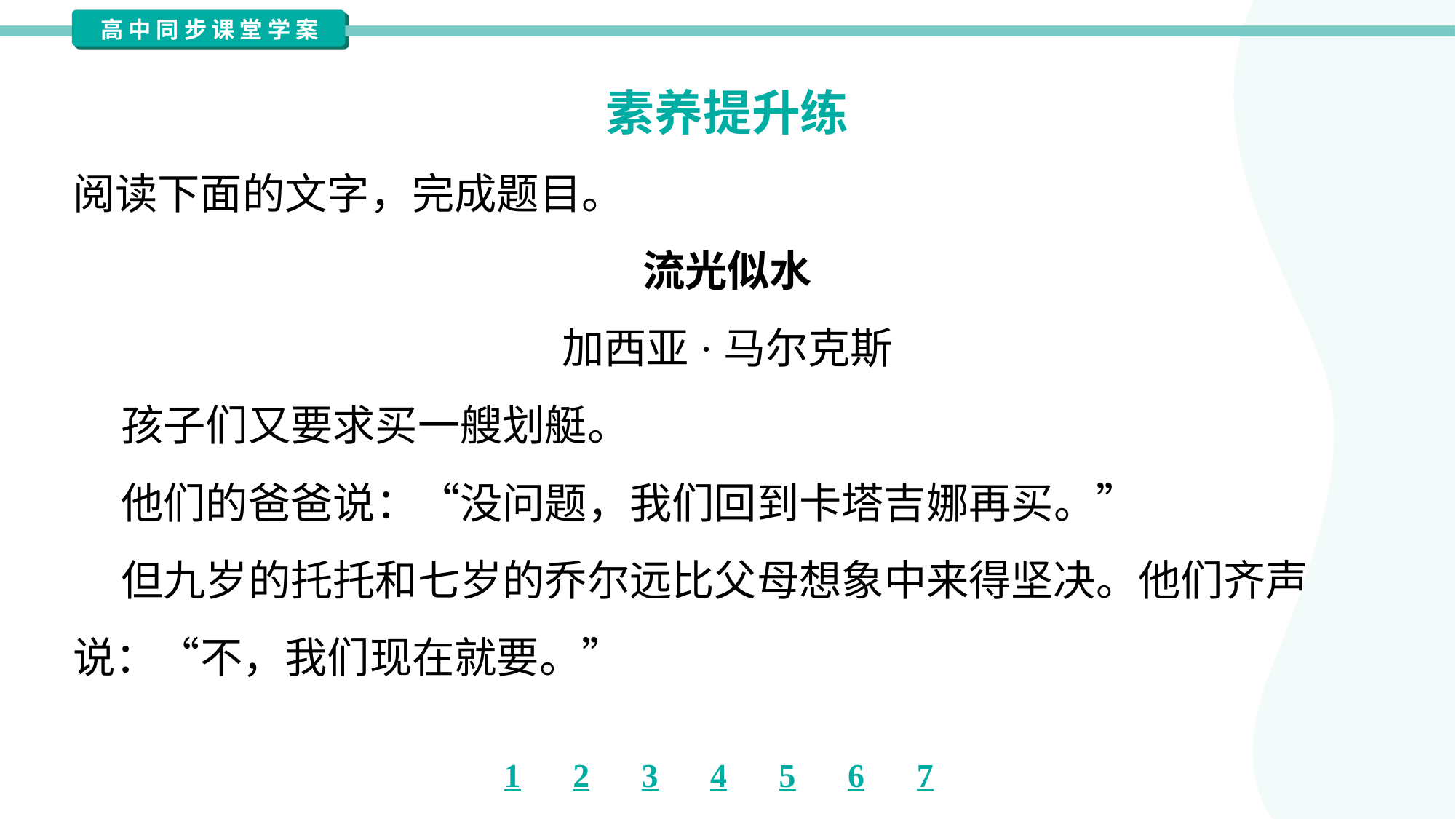

素养提升练
阅读下面的文字，完成题目。
流光似水
加西亚·马尔克斯
    孩子们又要求买一艘划艇。
    他们的爸爸说：“没问题，我们回到卡塔吉娜再买。”
    但九岁的托托和七岁的乔尔远比父母想象中来得坚决。他们齐声
说：“不，我们现在就要。”